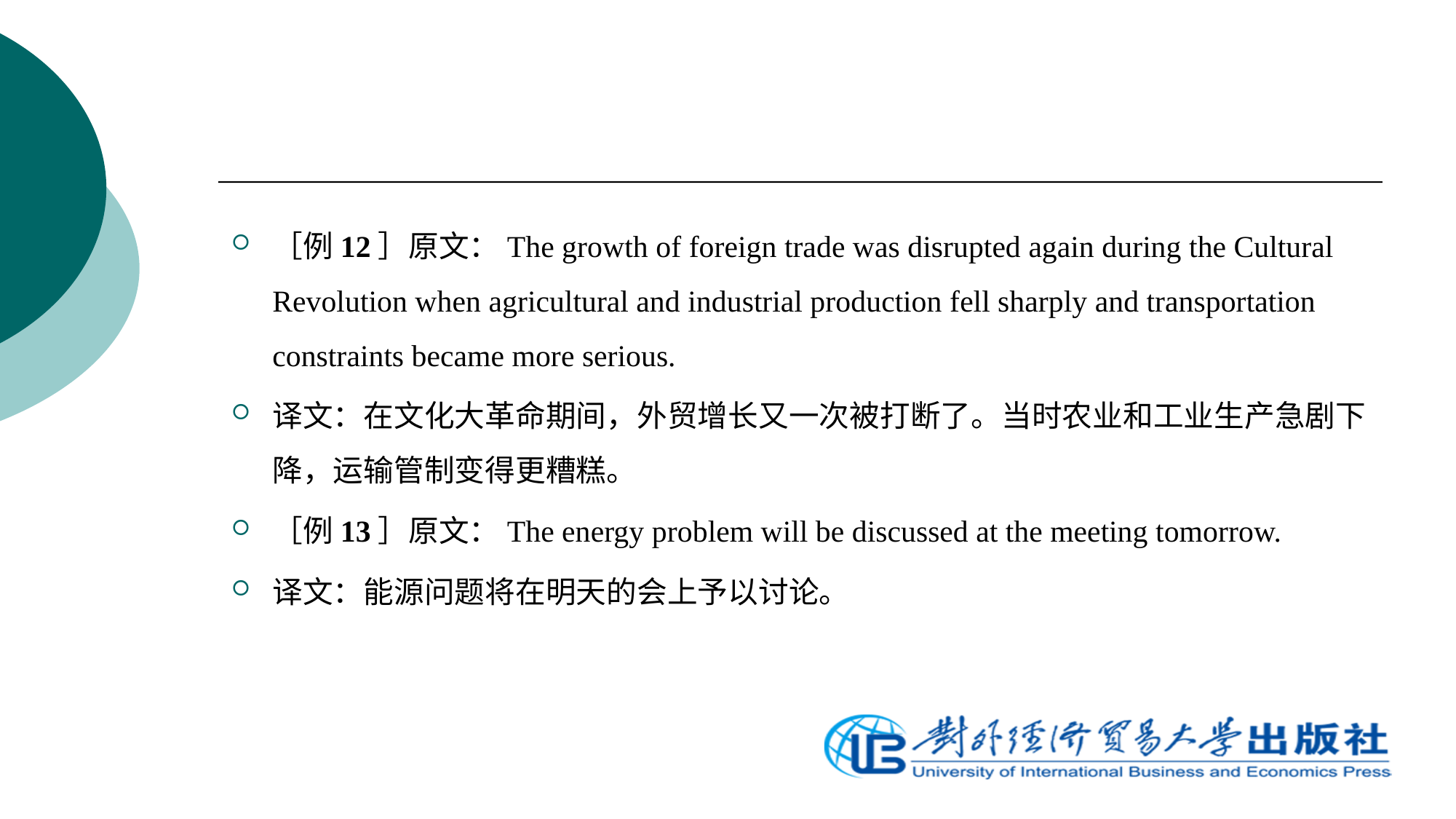

［例12］原文：The growth of foreign trade was disrupted again during the Cultural Revolution when agricultural and industrial production fell sharply and transportation constraints became more serious.
译文：在文化大革命期间，外贸增长又一次被打断了。当时农业和工业生产急剧下降，运输管制变得更糟糕。
［例13］原文：The energy problem will be discussed at the meeting tomorrow.
译文：能源问题将在明天的会上予以讨论。